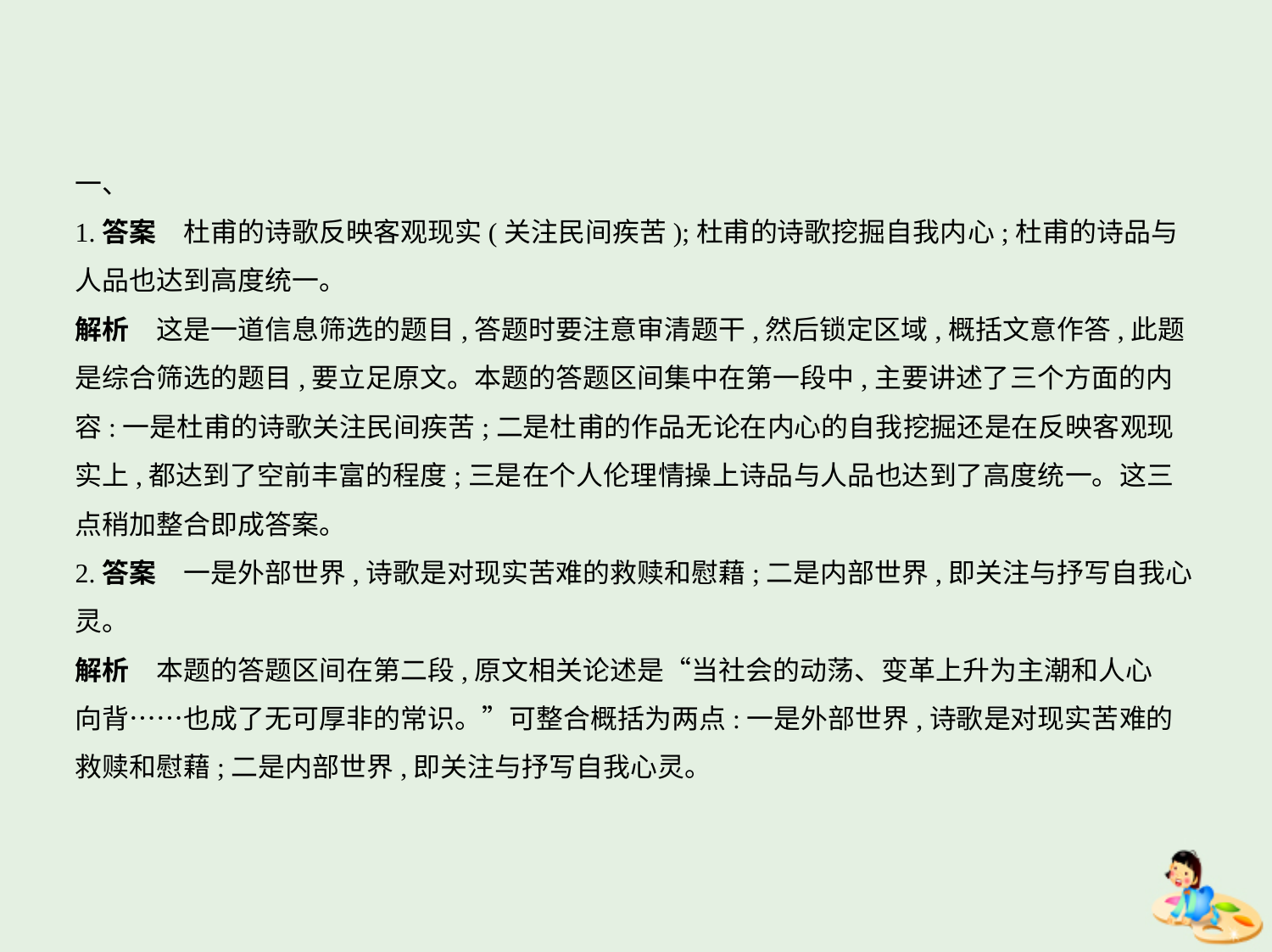

一、
1.答案　杜甫的诗歌反映客观现实(关注民间疾苦);杜甫的诗歌挖掘自我内心;杜甫的诗品与
人品也达到高度统一。
解析　这是一道信息筛选的题目,答题时要注意审清题干,然后锁定区域,概括文意作答,此题
是综合筛选的题目,要立足原文。本题的答题区间集中在第一段中,主要讲述了三个方面的内
容:一是杜甫的诗歌关注民间疾苦;二是杜甫的作品无论在内心的自我挖掘还是在反映客观现
实上,都达到了空前丰富的程度;三是在个人伦理情操上诗品与人品也达到了高度统一。这三
点稍加整合即成答案。
2.答案　一是外部世界,诗歌是对现实苦难的救赎和慰藉;二是内部世界,即关注与抒写自我心
灵。
解析　本题的答题区间在第二段,原文相关论述是“当社会的动荡、变革上升为主潮和人心
向背……也成了无可厚非的常识。”可整合概括为两点:一是外部世界,诗歌是对现实苦难的
救赎和慰藉;二是内部世界,即关注与抒写自我心灵。